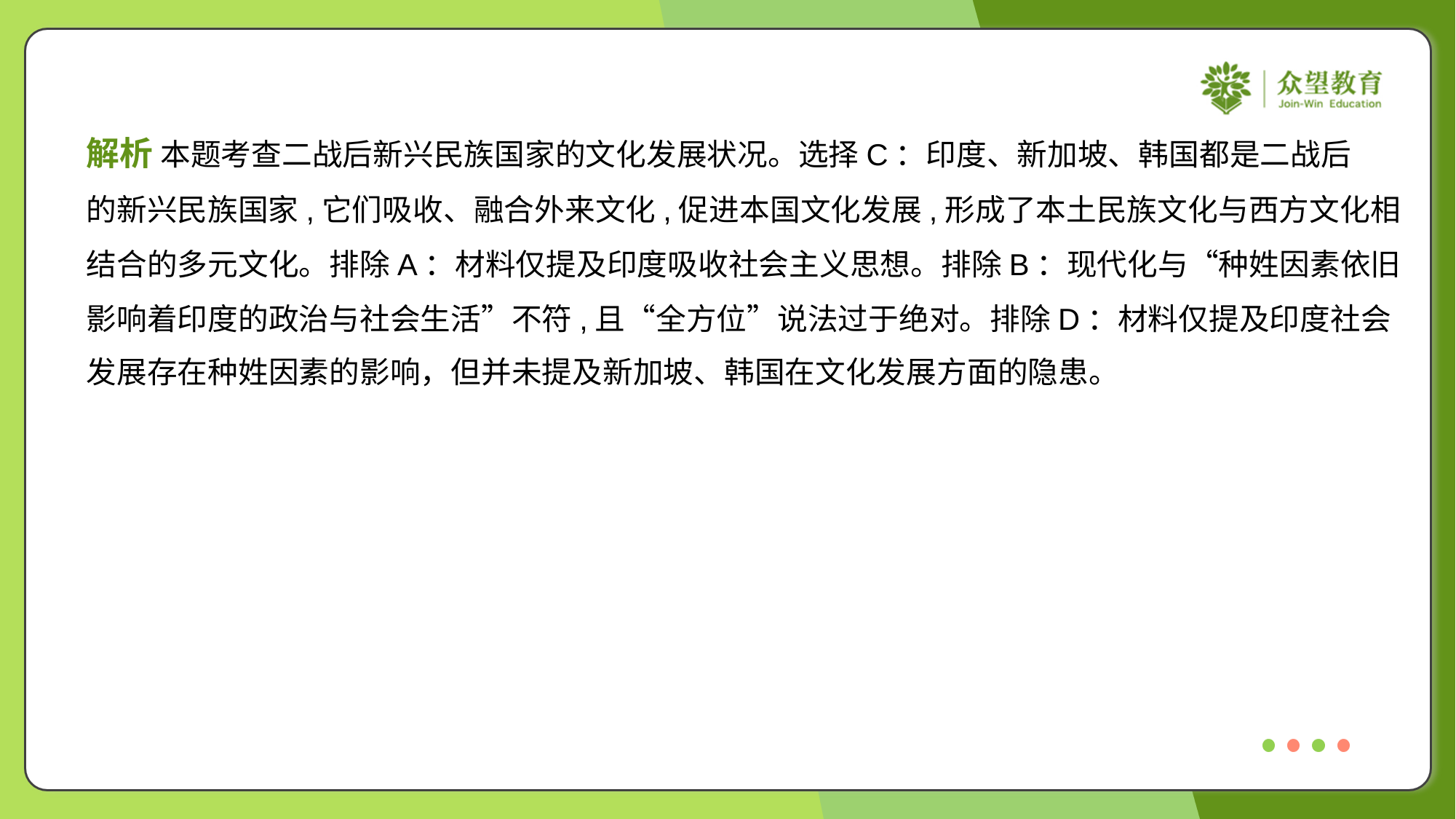

解析 本题考查二战后新兴民族国家的文化发展状况。选择C：印度、新加坡、韩国都是二战后
的新兴民族国家,它们吸收、融合外来文化,促进本国文化发展,形成了本土民族文化与西方文化相
结合的多元文化。排除A：材料仅提及印度吸收社会主义思想。排除B：现代化与“种姓因素依旧
影响着印度的政治与社会生活”不符,且“全方位”说法过于绝对。排除D：材料仅提及印度社会
发展存在种姓因素的影响，但并未提及新加坡、韩国在文化发展方面的隐患。